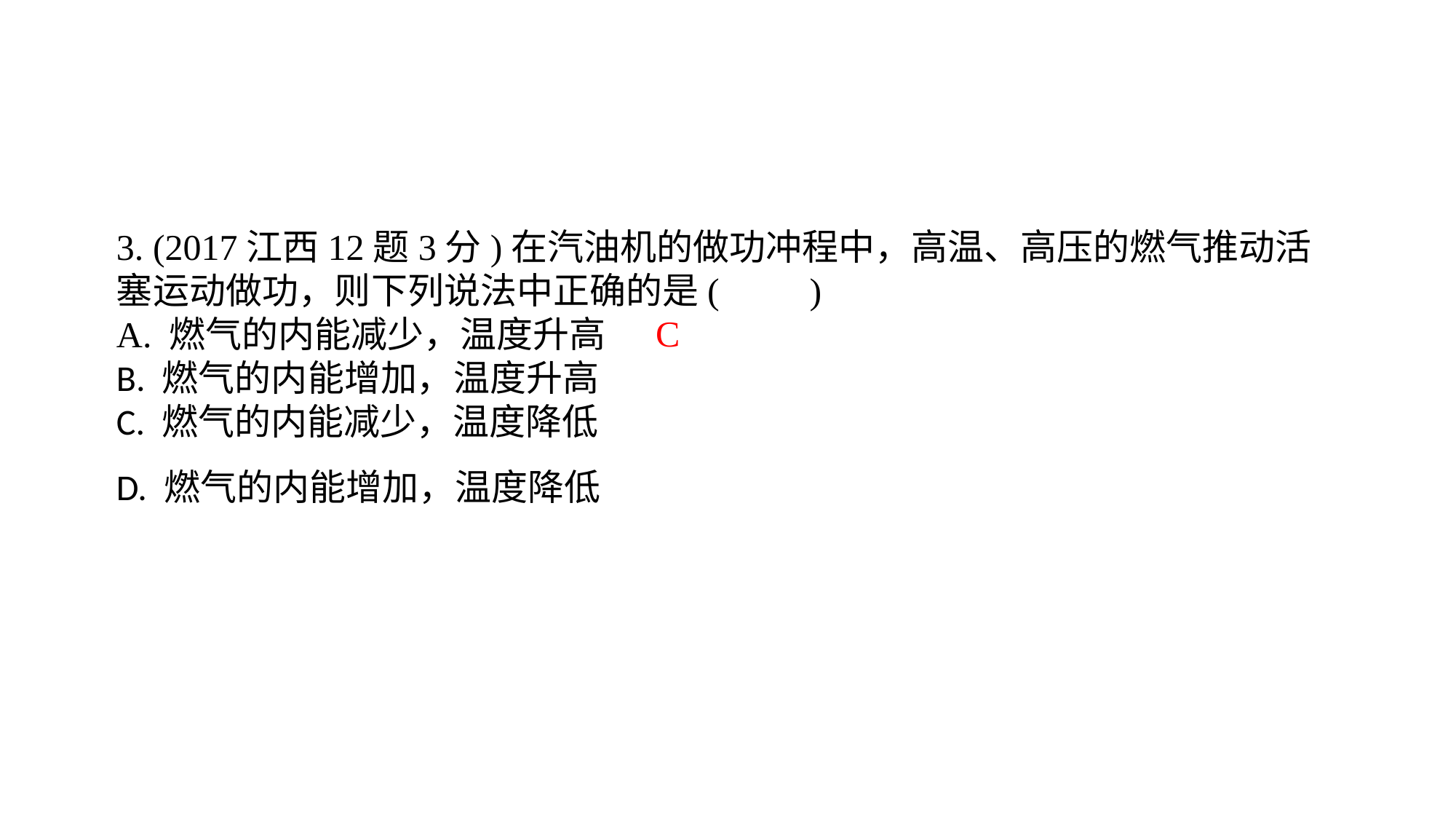

3. (2017江西12题3分)在汽油机的做功冲程中，高温、高压的燃气推动活塞运动做功，则下列说法中正确的是(　　)A. 燃气的内能减少，温度升高B. 燃气的内能增加，温度升高C. 燃气的内能减少，温度降低D. 燃气的内能增加，温度降低
C